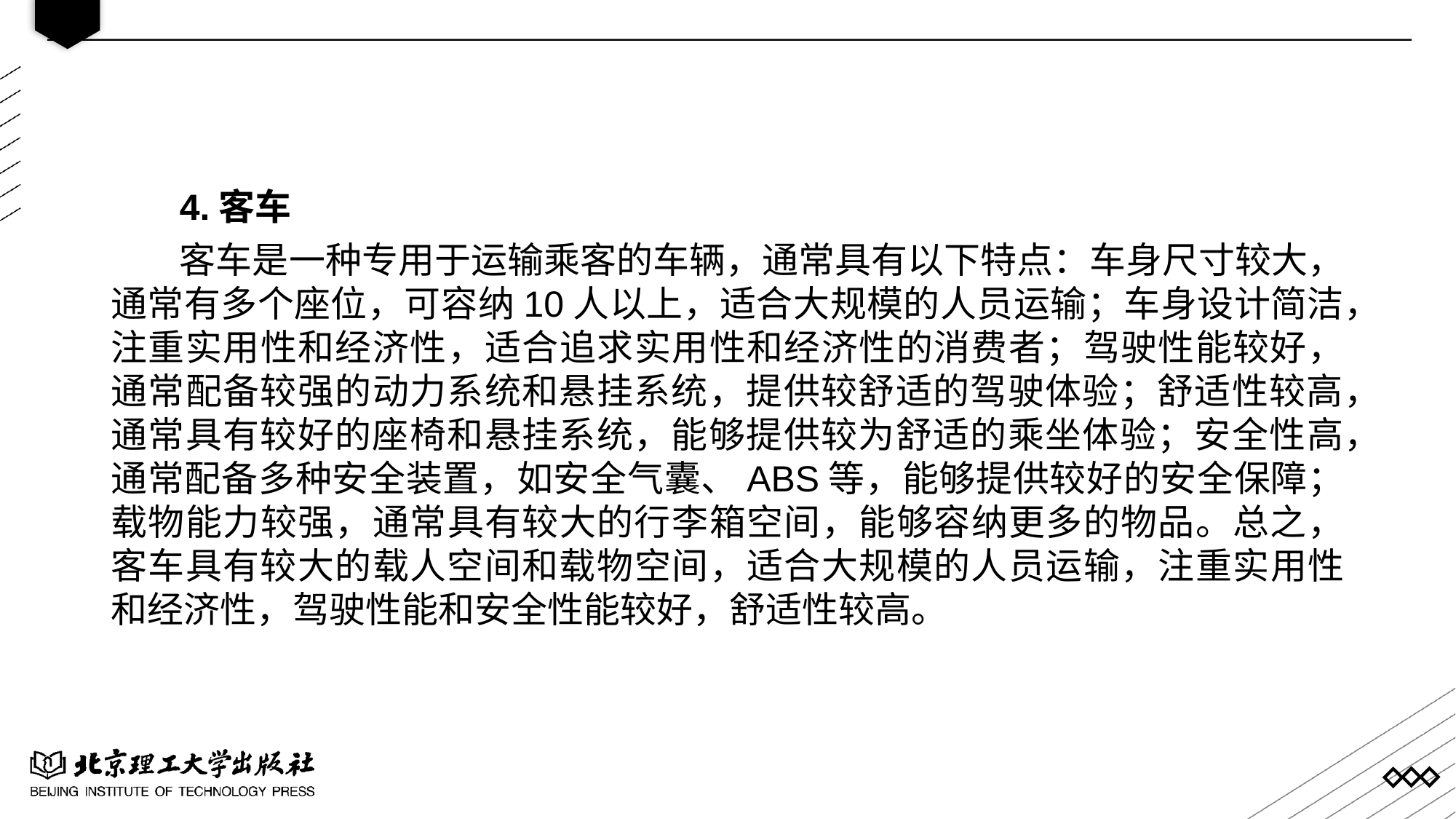

4.客车
客车是一种专用于运输乘客的车辆，通常具有以下特点：车身尺寸较大，通常有多个座位，可容纳10人以上，适合大规模的人员运输；车身设计简洁，注重实用性和经济性，适合追求实用性和经济性的消费者；驾驶性能较好，通常配备较强的动力系统和悬挂系统，提供较舒适的驾驶体验；舒适性较高，通常具有较好的座椅和悬挂系统，能够提供较为舒适的乘坐体验；安全性高，通常配备多种安全装置，如安全气囊、ABS等，能够提供较好的安全保障；载物能力较强，通常具有较大的行李箱空间，能够容纳更多的物品。总之，客车具有较大的载人空间和载物空间，适合大规模的人员运输，注重实用性和经济性，驾驶性能和安全性能较好，舒适性较高。